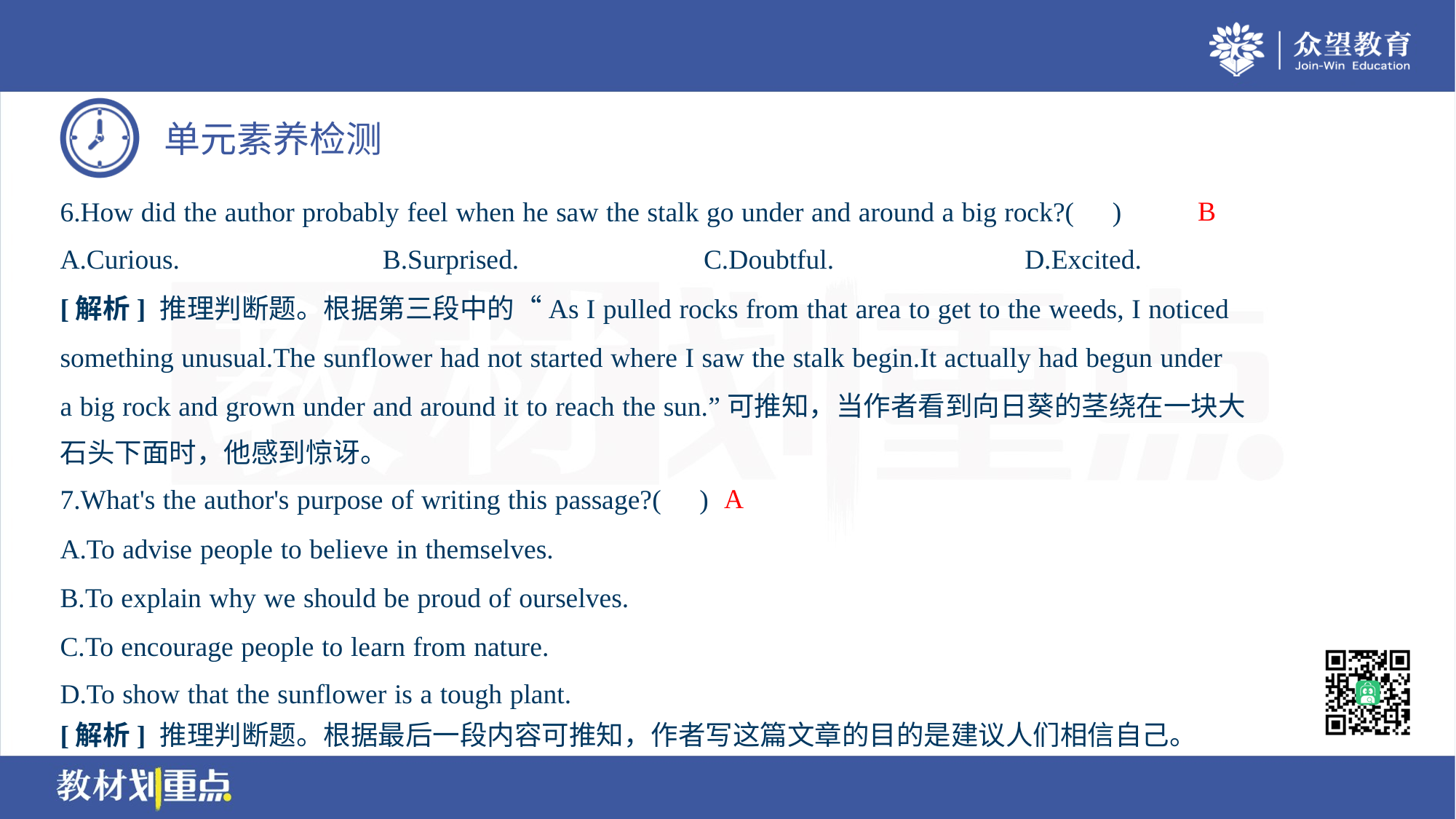

B
6.How did the author probably feel when he saw the stalk go under and around a big rock?(     )
A.Curious.	B.Surprised.	C.Doubtful.	D.Excited.
[解析] 推理判断题。根据第三段中的“As I pulled rocks from that area to get to the weeds, I noticed
something unusual.The sunflower had not started where I saw the stalk begin.It actually had begun under
a big rock and grown under and around it to reach the sun.”可推知，当作者看到向日葵的茎绕在一块大
石头下面时，他感到惊讶。
A
7.What's the author's purpose of writing this passage?(     )
A.To advise people to believe in themselves.
B.To explain why we should be proud of ourselves.
C.To encourage people to learn from nature.
D.To show that the sunflower is a tough plant.
[解析] 推理判断题。根据最后一段内容可推知，作者写这篇文章的目的是建议人们相信自己。